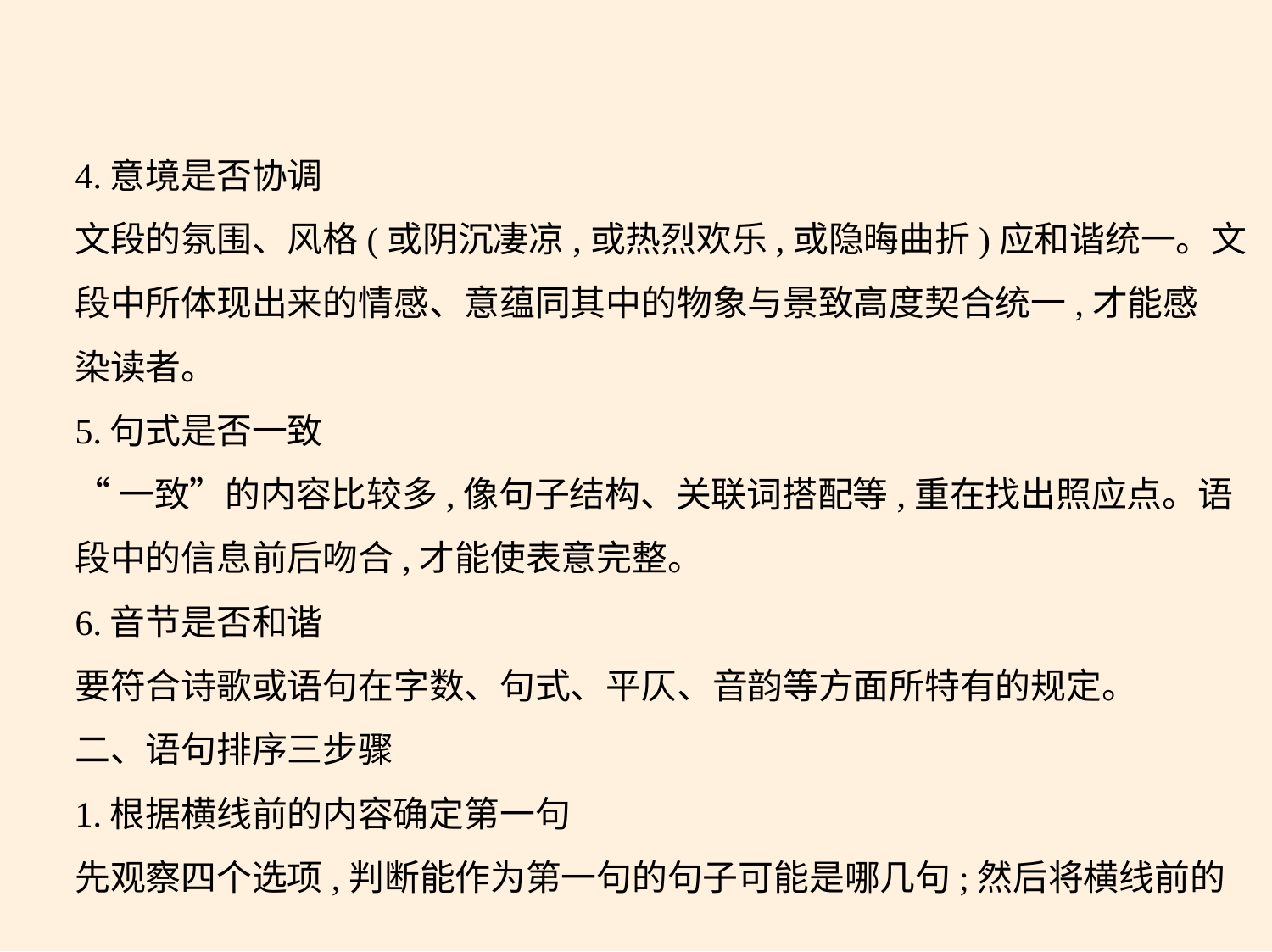

4.意境是否协调
文段的氛围、风格(或阴沉凄凉,或热烈欢乐,或隐晦曲折)应和谐统一。文
段中所体现出来的情感、意蕴同其中的物象与景致高度契合统一,才能感
染读者。
5.句式是否一致
“一致”的内容比较多,像句子结构、关联词搭配等,重在找出照应点。语
段中的信息前后吻合,才能使表意完整。
6.音节是否和谐
要符合诗歌或语句在字数、句式、平仄、音韵等方面所特有的规定。
二、语句排序三步骤
1.根据横线前的内容确定第一句
先观察四个选项,判断能作为第一句的句子可能是哪几句;然后将横线前的